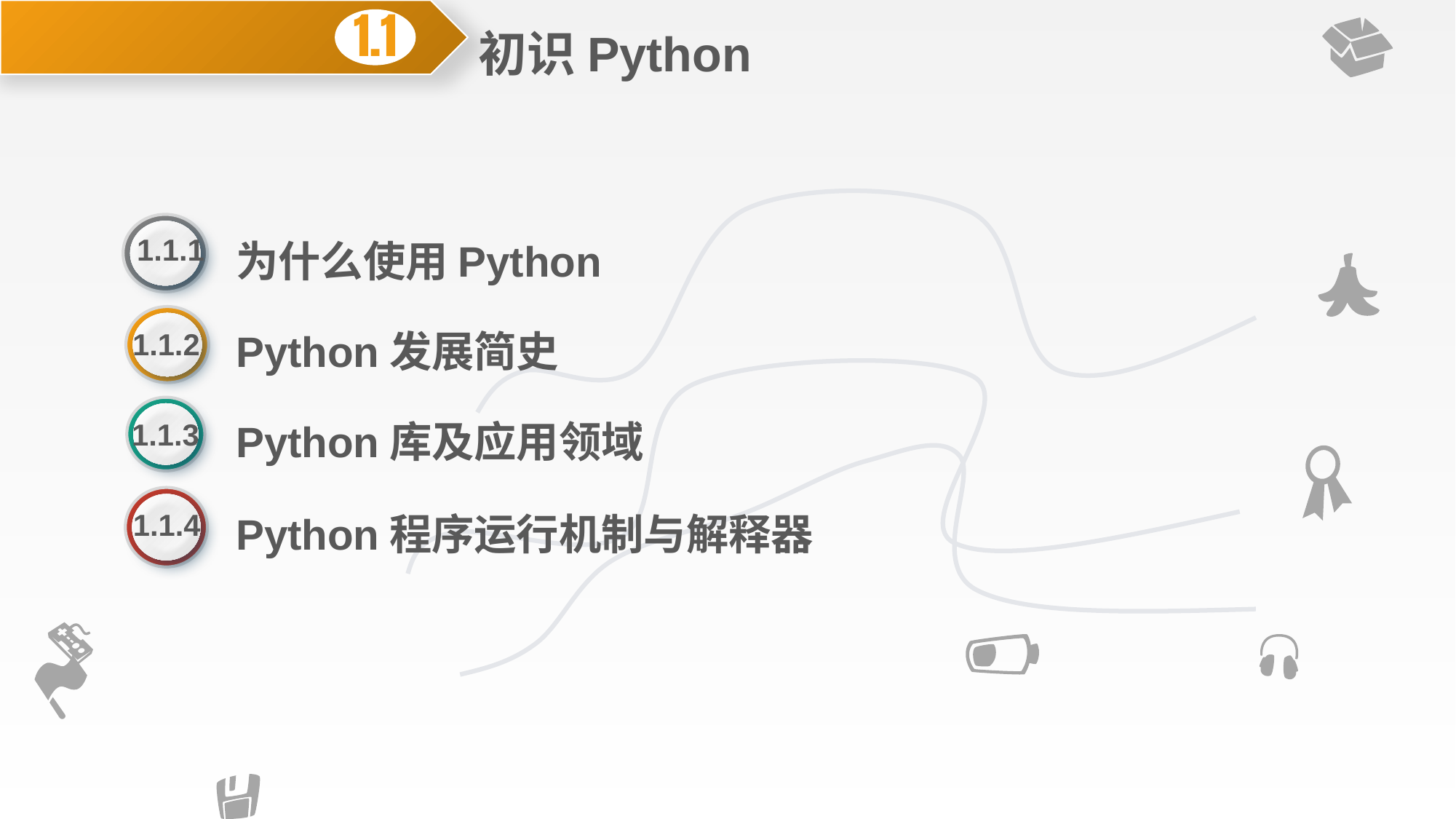

初识Python
1.1

为什么使用Python
1.1.1

Python发展简史
1.1.2

Python库及应用领域
1.1.3

Python程序运行机制与解释器
1.1.4